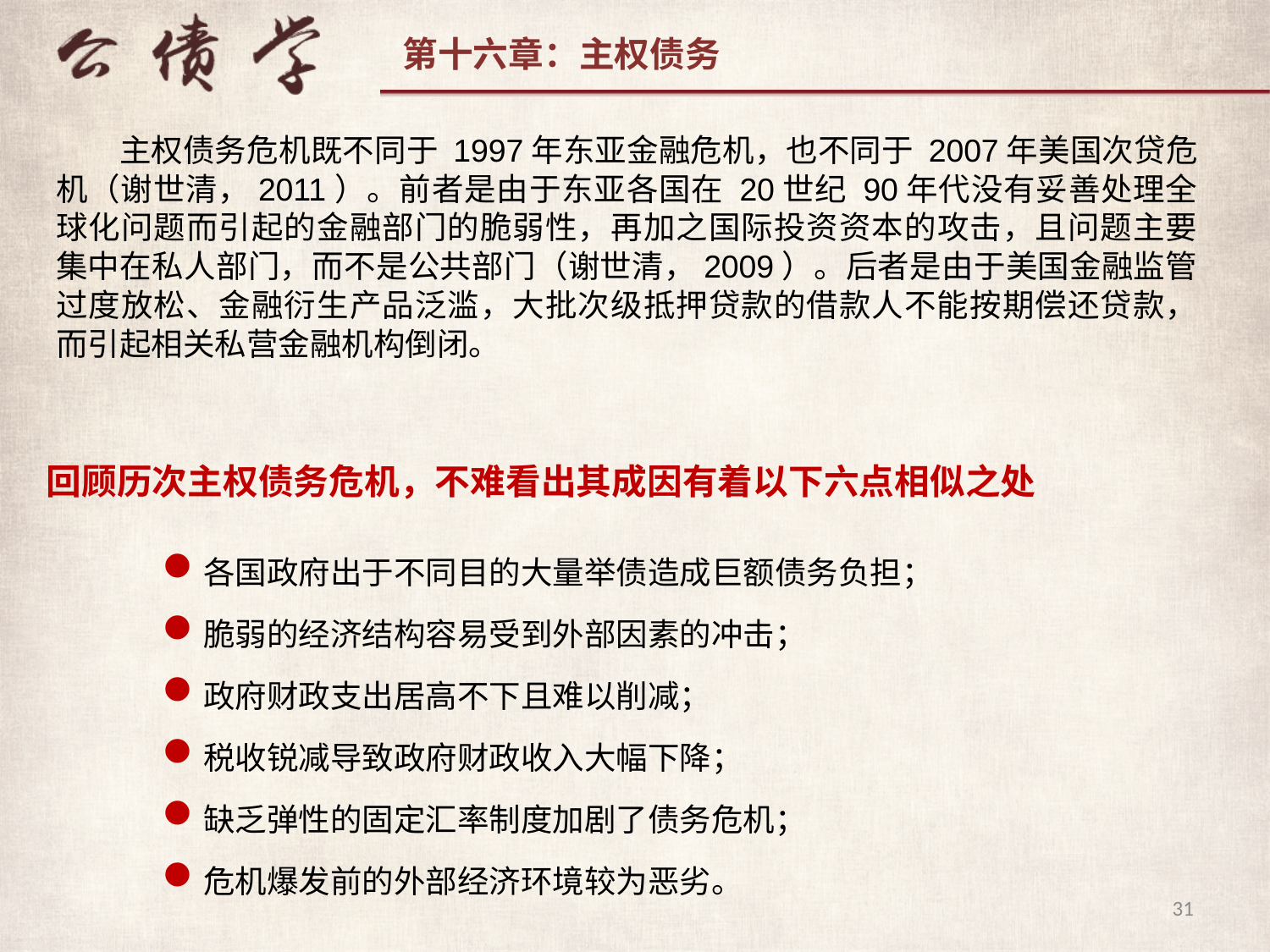

主权债务危机既不同于 1997年东亚金融危机，也不同于 2007年美国次贷危机（谢世清，2011）。前者是由于东亚各国在 20世纪 90年代没有妥善处理全球化问题而引起的金融部门的脆弱性，再加之国际投资资本的攻击，且问题主要集中在私人部门，而不是公共部门（谢世清，2009）。后者是由于美国金融监管过度放松、金融衍生产品泛滥，大批次级抵押贷款的借款人不能按期偿还贷款，而引起相关私营金融机构倒闭。
回顾历次主权债务危机，不难看出其成因有着以下六点相似之处
各国政府出于不同目的大量举债造成巨额债务负担；
脆弱的经济结构容易受到外部因素的冲击；
政府财政支出居高不下且难以削减；
税收锐减导致政府财政收入大幅下降；
缺乏弹性的固定汇率制度加剧了债务危机；
危机爆发前的外部经济环境较为恶劣。
31